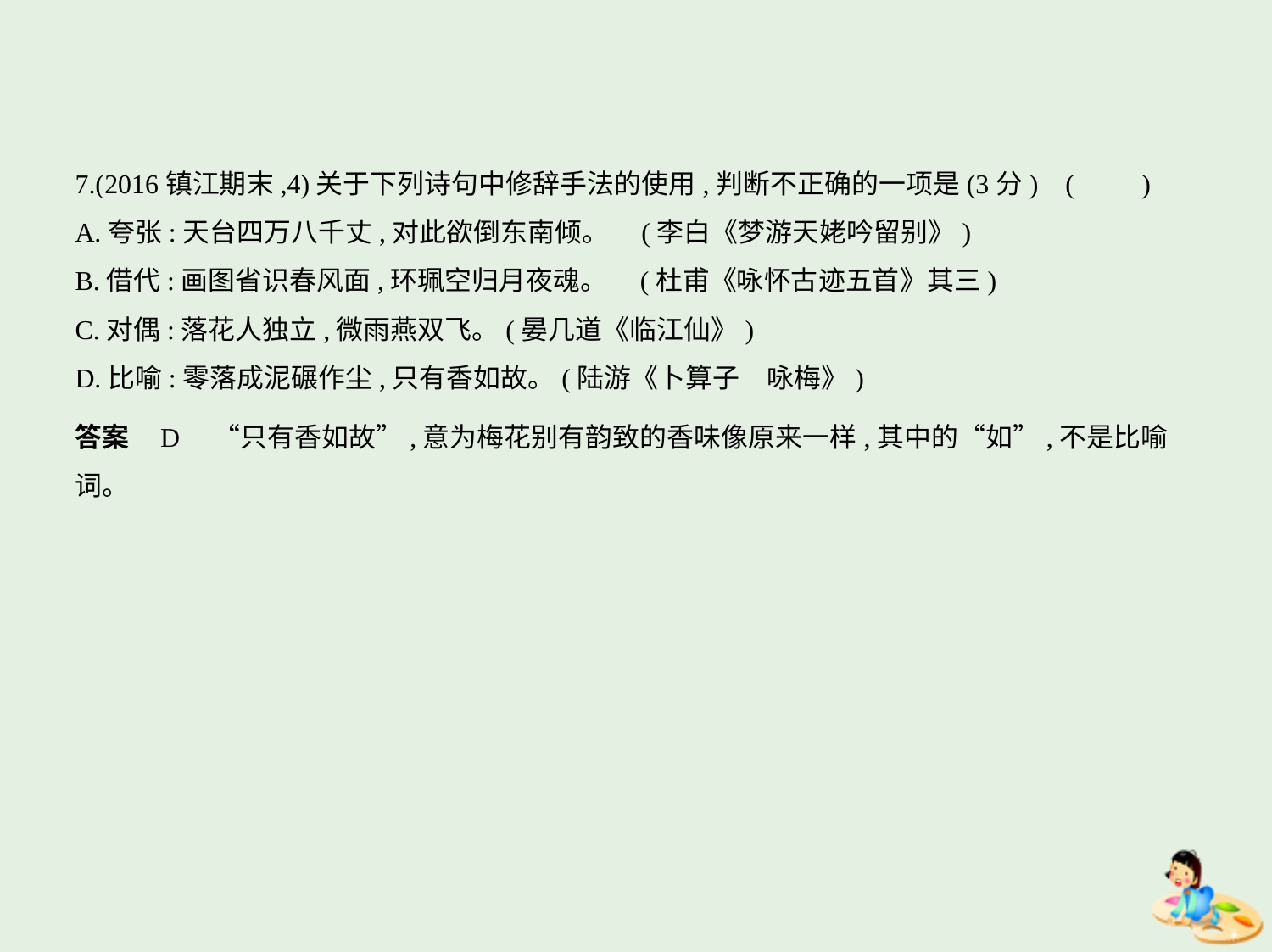

7.(2016镇江期末,4)关于下列诗句中修辞手法的使用,判断不正确的一项是(3分) (　　)
A.夸张:天台四万八千丈,对此欲倒东南倾。 (李白《梦游天姥吟留别》)
B.借代:画图省识春风面,环珮空归月夜魂。 (杜甫《咏怀古迹五首》其三)
C.对偶:落花人独立,微雨燕双飞。(晏几道《临江仙》)
D.比喻:零落成泥碾作尘,只有香如故。(陆游《卜算子　咏梅》)
答案    D　“只有香如故”,意为梅花别有韵致的香味像原来一样,其中的“如”,不是比喻
词。